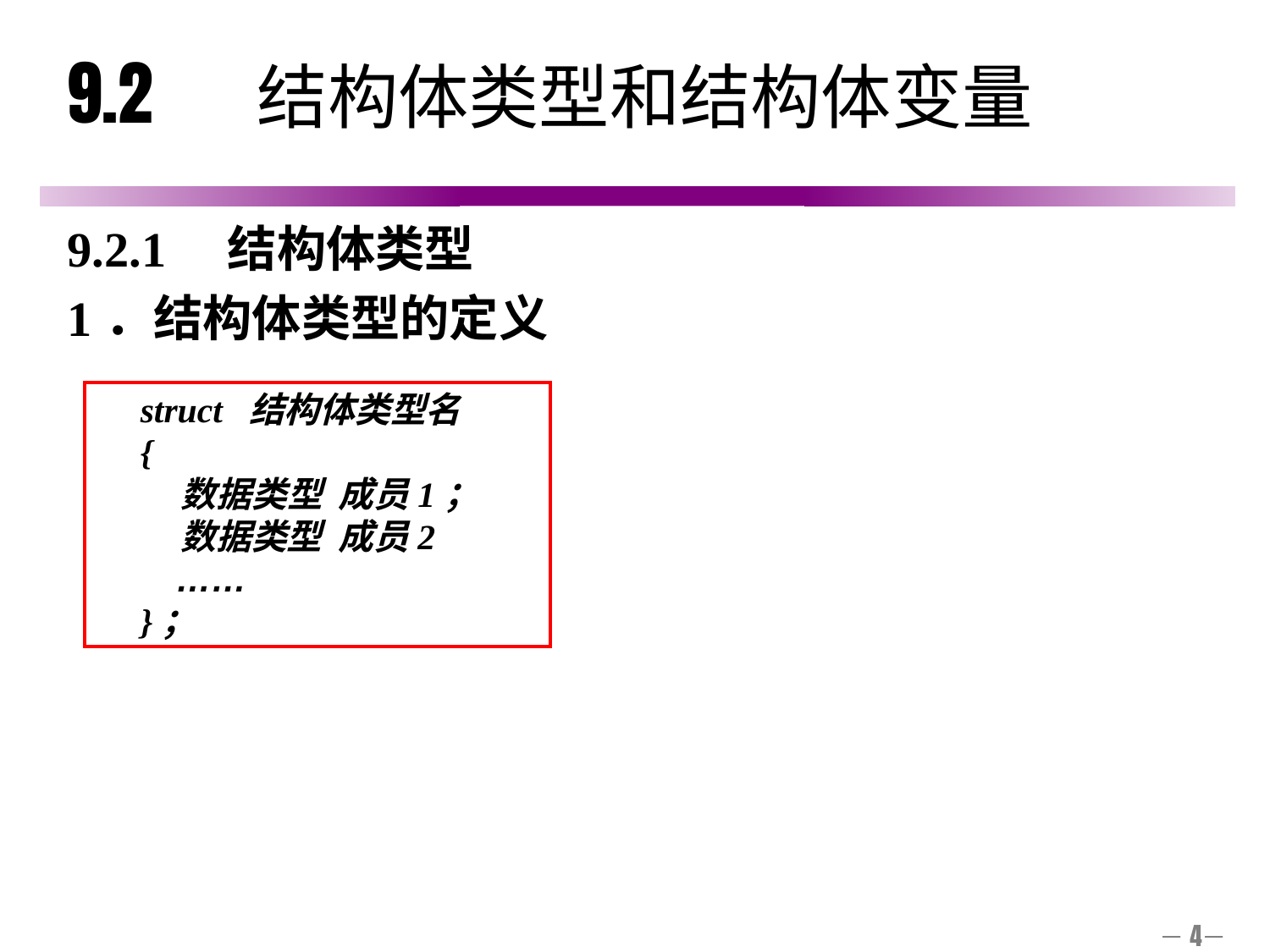

# 9.2 　结构体类型和结构体变量
9.2.1　结构体类型
1．结构体类型的定义

struct  结构体类型名
{
    数据类型  成员1；
    数据类型  成员2
    ……
}；
－4－